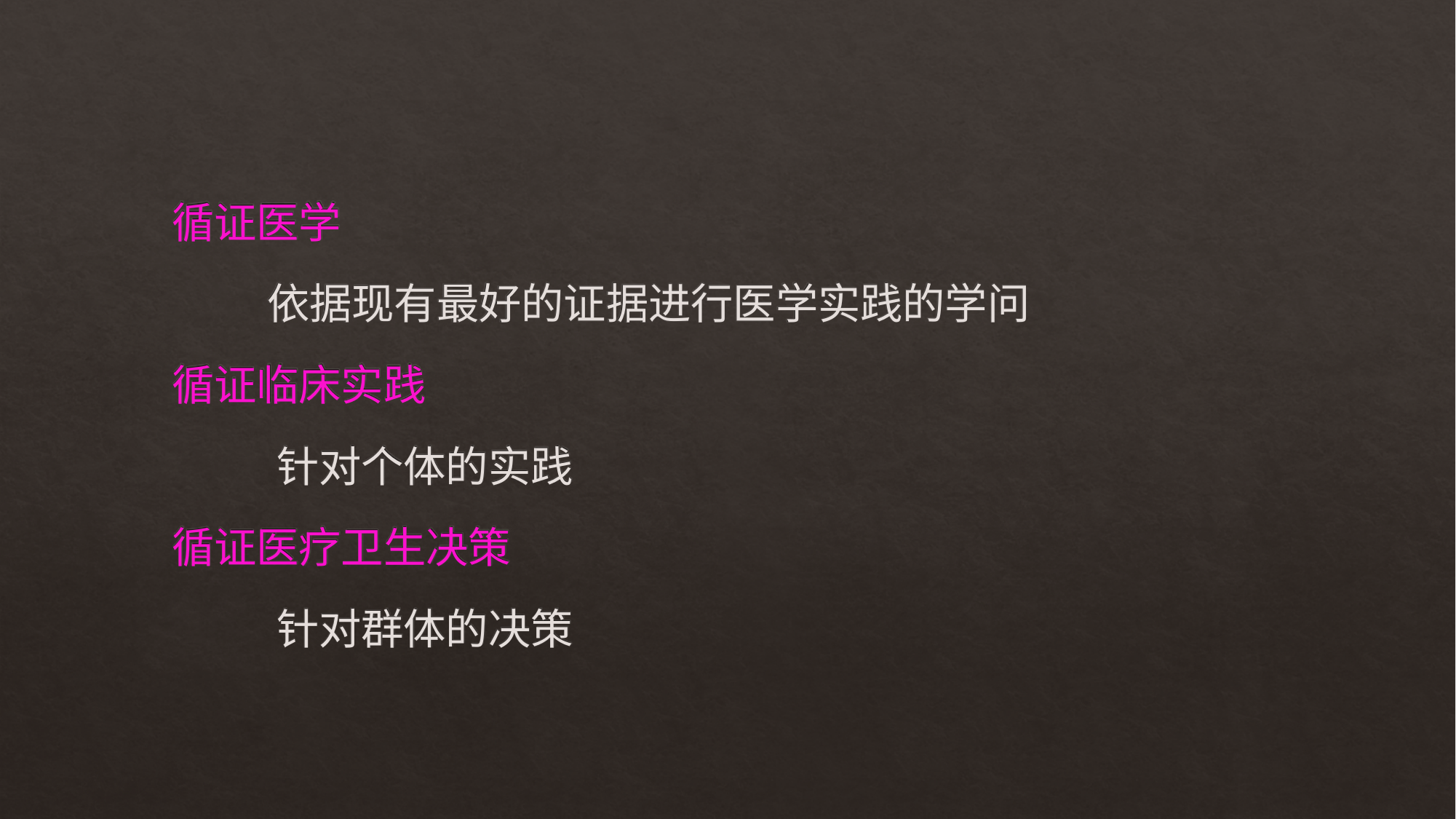

循证医学
         依据现有最好的证据进行医学实践的学问
循证临床实践
          针对个体的实践
循证医疗卫生决策
          针对群体的决策